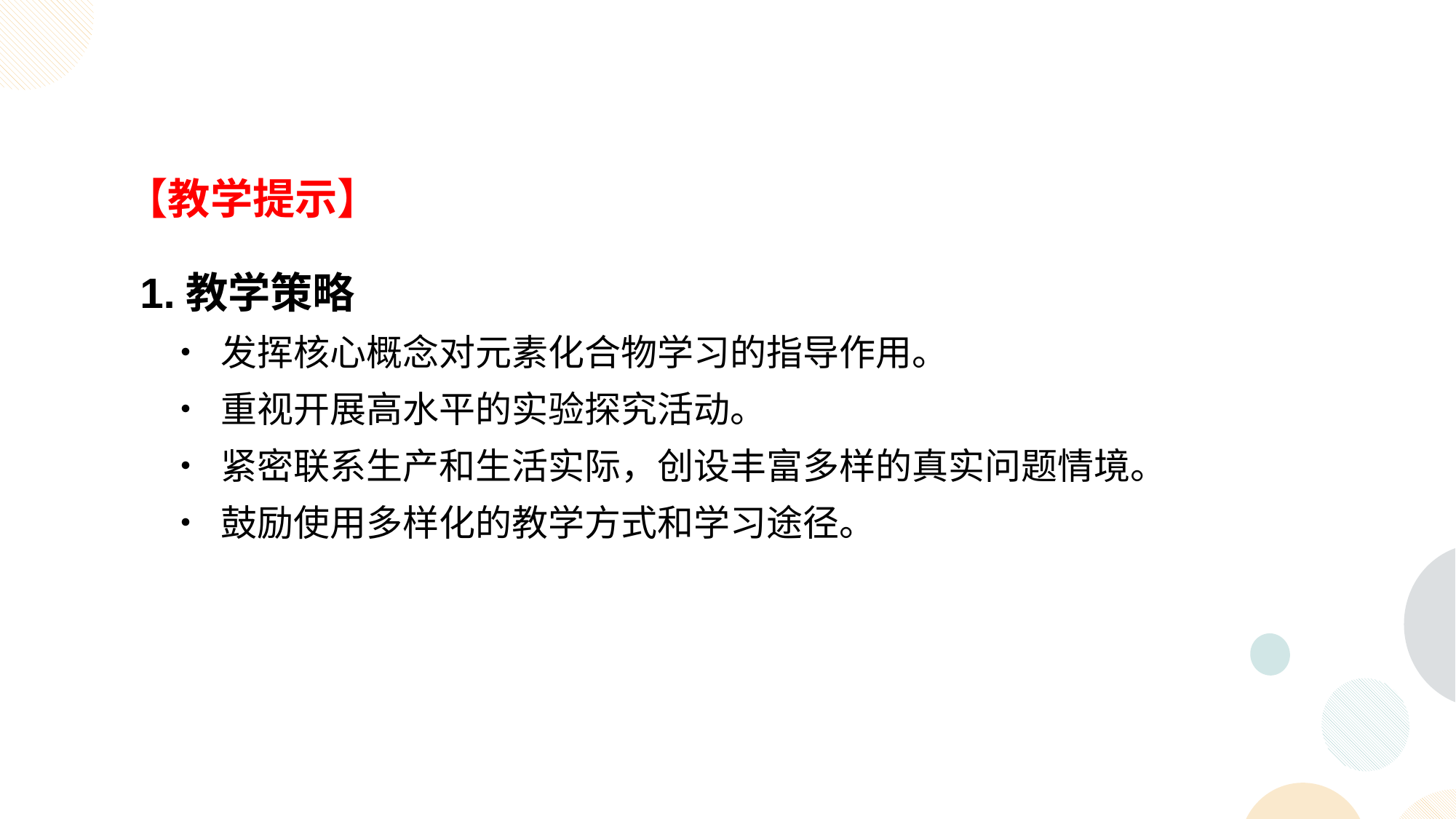

【教学提示】
   1.教学策略
• 发挥核心概念对元素化合物学习的指导作用。
• 重视开展高水平的实验探究活动。
• 紧密联系生产和生活实际，创设丰富多样的真实问题情境。
• 鼓励使用多样化的教学方式和学习途径。